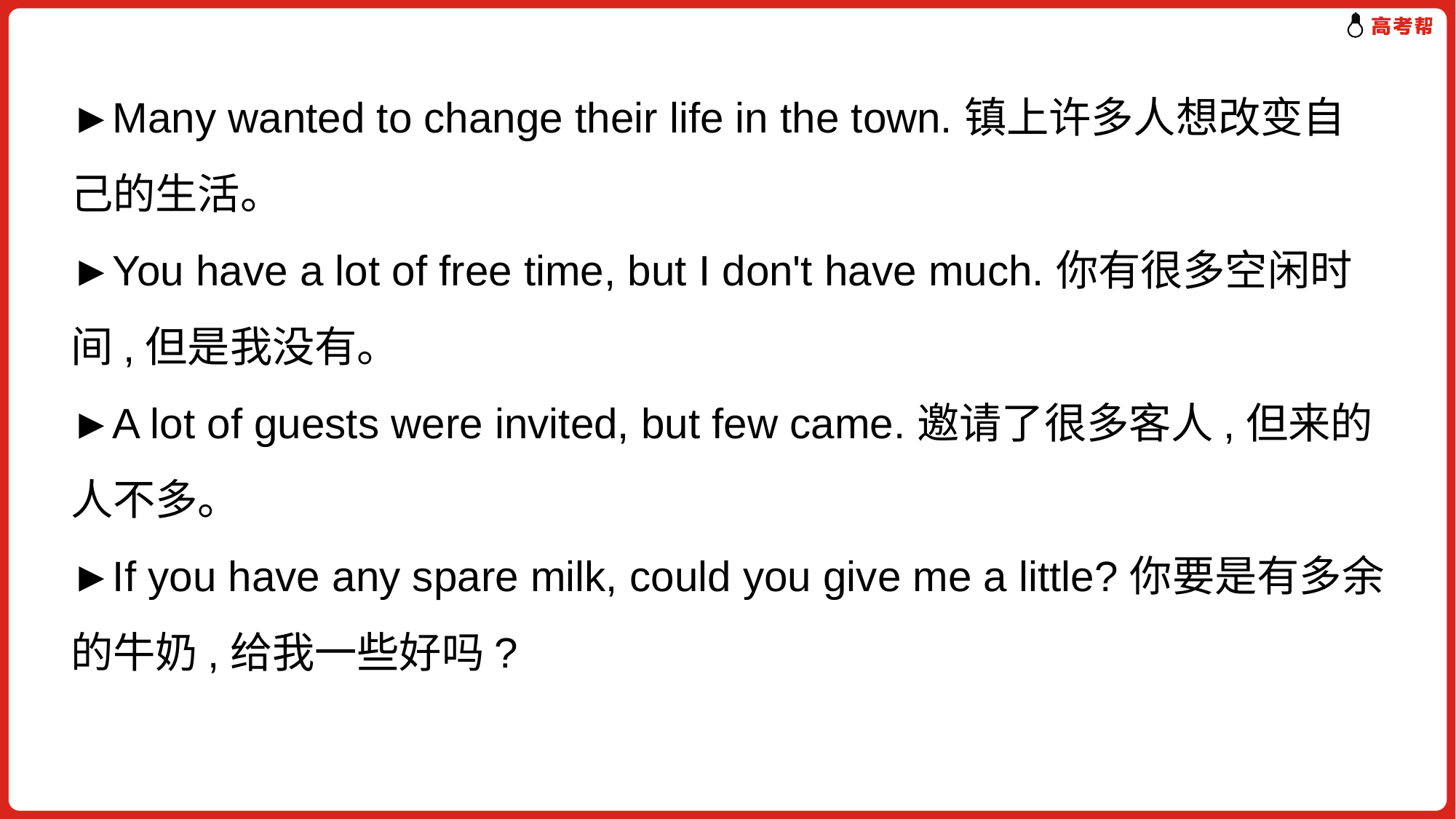

►Many wanted to change their life in the town.镇上许多人想改变自己的生活。
►You have a lot of free time, but I don't have much.你有很多空闲时间,但是我没有。
►A lot of guests were invited, but few came.邀请了很多客人,但来的人不多。
►If you have any spare milk, could you give me a little?你要是有多余的牛奶,给我一些好吗?